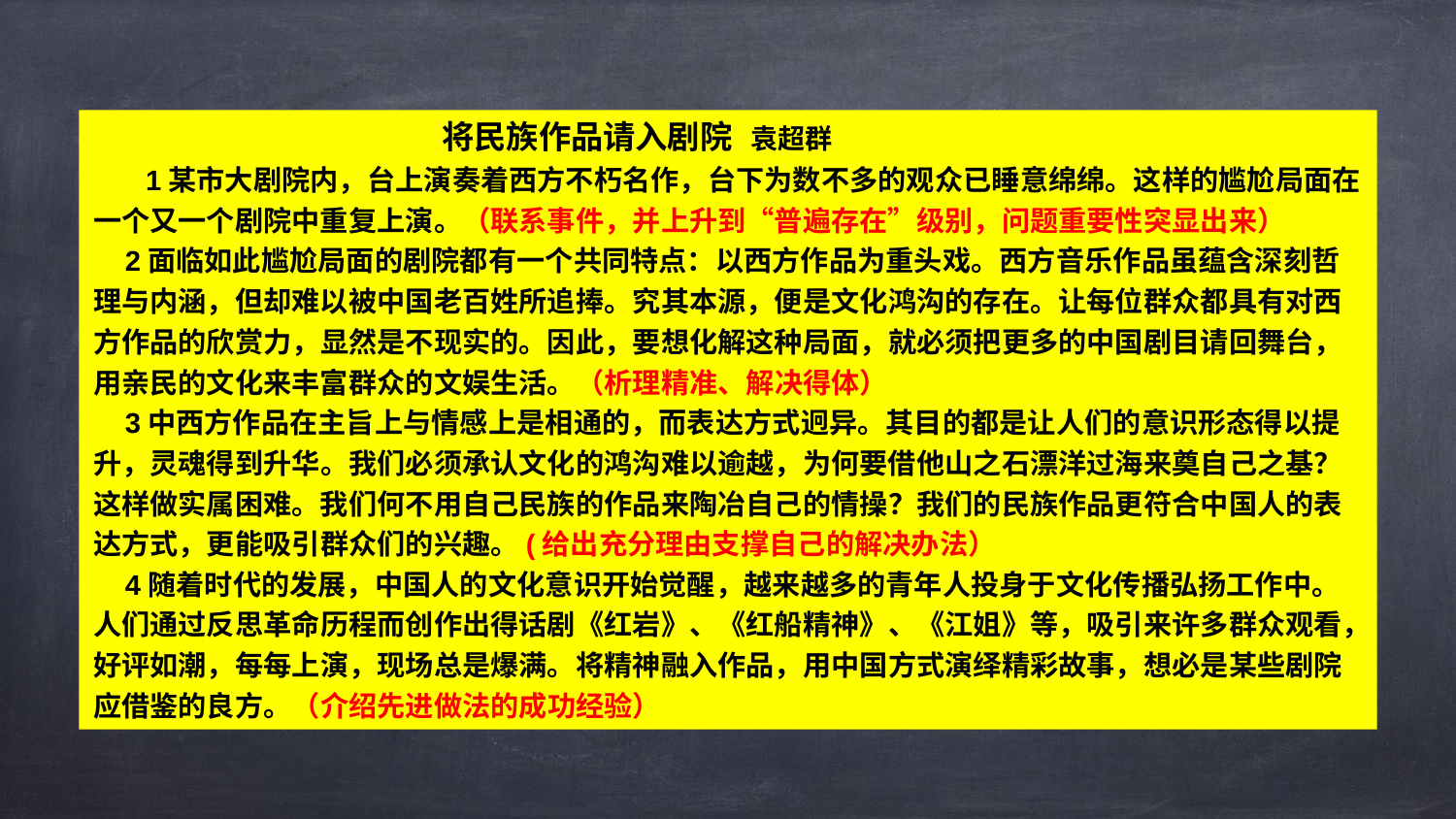

将民族作品请入剧院   袁超群
       1某市大剧院内，台上演奏着西方不朽名作，台下为数不多的观众已睡意绵绵。这样的尴尬局面在一个又一个剧院中重复上演。（联系事件，并上升到“普遍存在”级别，问题重要性突显出来）
    2面临如此尴尬局面的剧院都有一个共同特点：以西方作品为重头戏。西方音乐作品虽蕴含深刻哲理与内涵，但却难以被中国老百姓所追捧。究其本源，便是文化鸿沟的存在。让每位群众都具有对西方作品的欣赏力，显然是不现实的。因此，要想化解这种局面，就必须把更多的中国剧目请回舞台，用亲民的文化来丰富群众的文娱生活。（析理精准、解决得体）
    3中西方作品在主旨上与情感上是相通的，而表达方式迥异。其目的都是让人们的意识形态得以提升，灵魂得到升华。我们必须承认文化的鸿沟难以逾越，为何要借他山之石漂洋过海来奠自己之基？这样做实属困难。我们何不用自己民族的作品来陶冶自己的情操？我们的民族作品更符合中国人的表达方式，更能吸引群众们的兴趣。(给出充分理由支撑自己的解决办法）
    4随着时代的发展，中国人的文化意识开始觉醒，越来越多的青年人投身于文化传播弘扬工作中。人们通过反思革命历程而创作出得话剧《红岩》、《红船精神》、《江姐》等，吸引来许多群众观看，好评如潮，每每上演，现场总是爆满。将精神融入作品，用中国方式演绎精彩故事，想必是某些剧院应借鉴的良方。（介绍先进做法的成功经验）